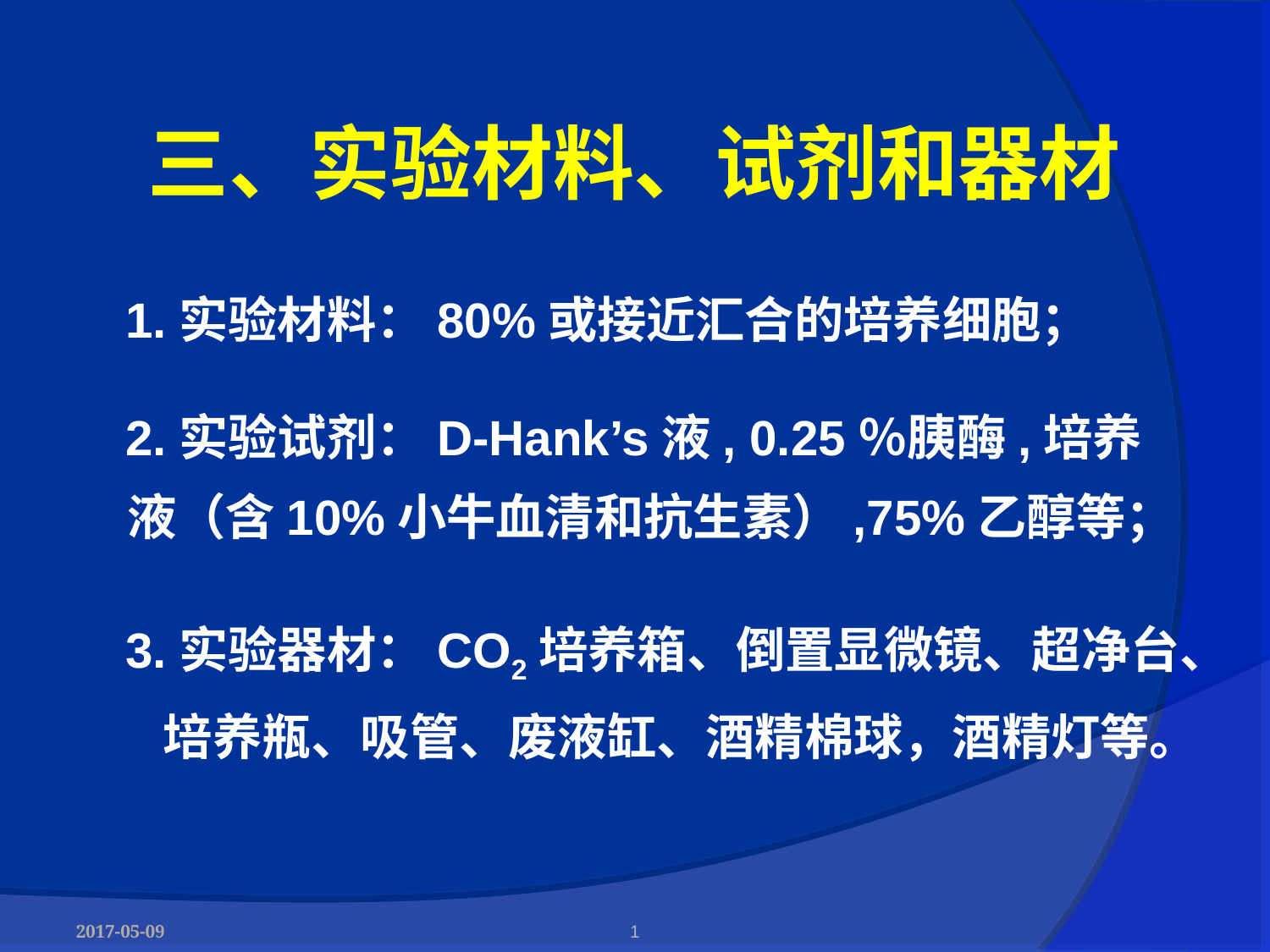

三、实验材料、试剂和器材
1.实验材料：80%或接近汇合的培养细胞；
2.实验试剂：D-Hank’s液, 0.25％胰酶,培养液（含10%小牛血清和抗生素）,75%乙醇等；
3.实验器材：CO2培养箱、倒置显微镜、超净台、培养瓶、吸管、废液缸、酒精棉球，酒精灯等。
2017-05-09
1